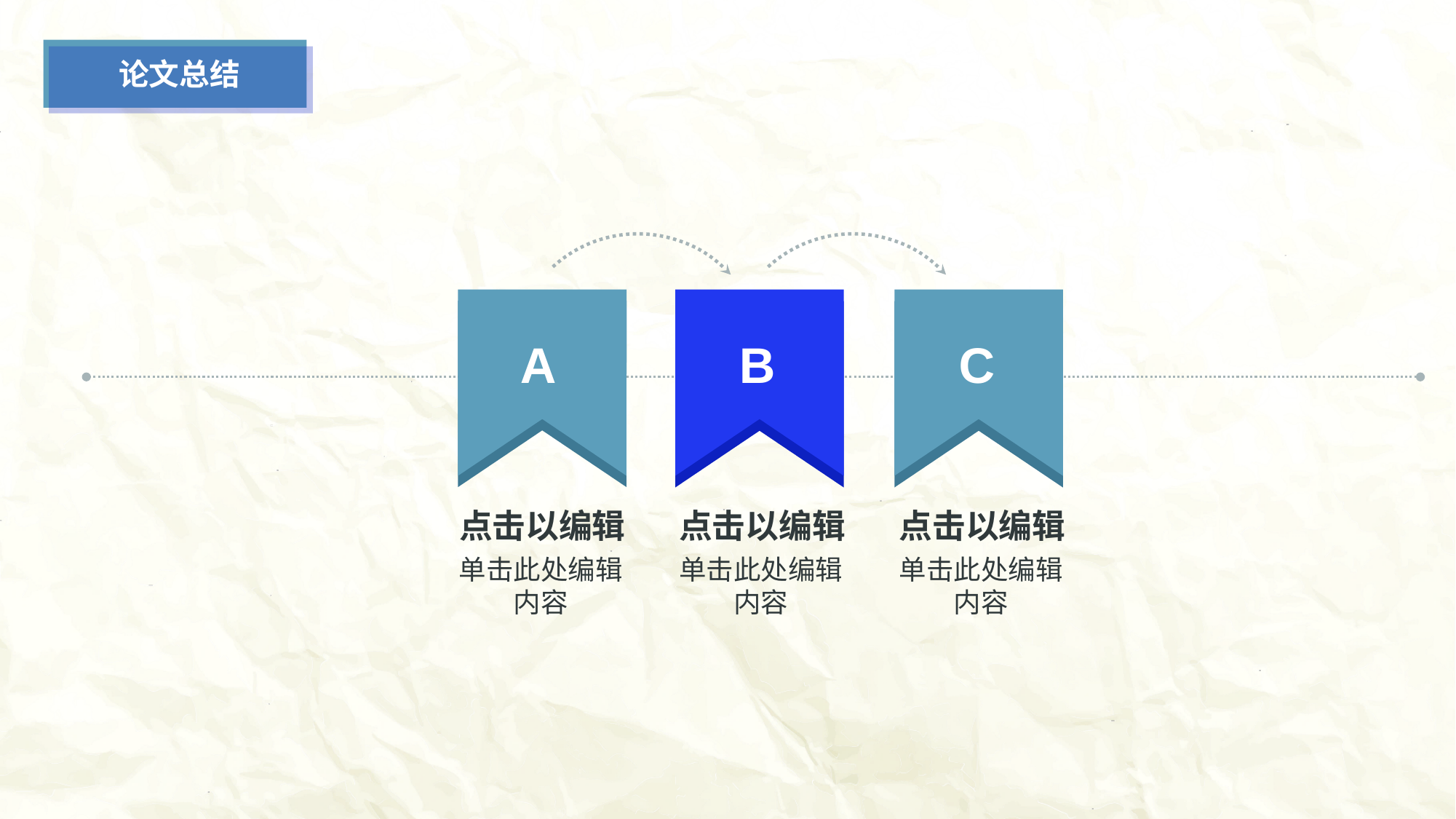

论文总结

A
B
C
点击以编辑
点击以编辑
点击以编辑
单击此处编辑内容
单击此处编辑内容
单击此处编辑内容